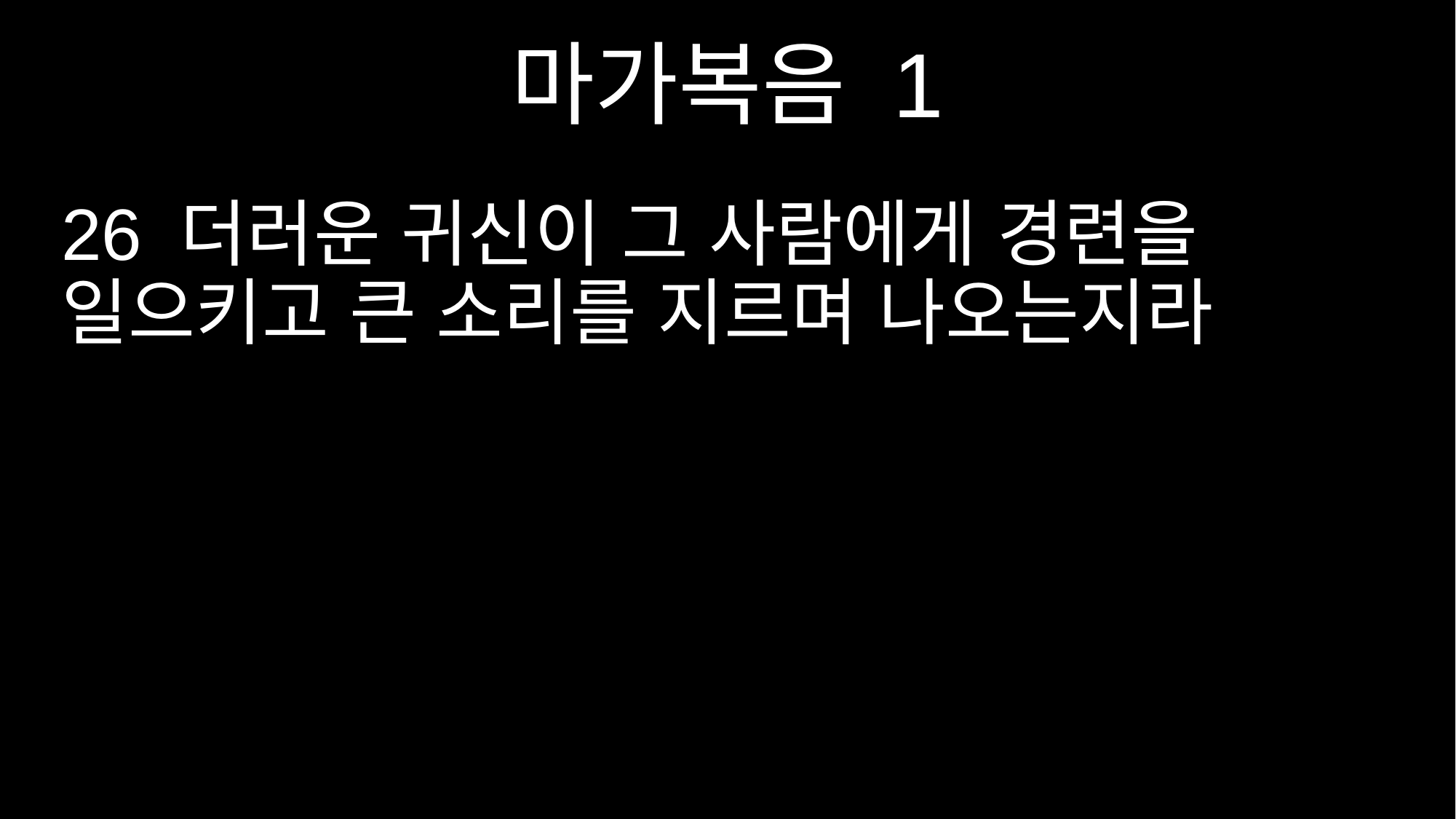

마가복음 1
26 더러운 귀신이 그 사람에게 경련을 일으키고 큰 소리를 지르며 나오는지라